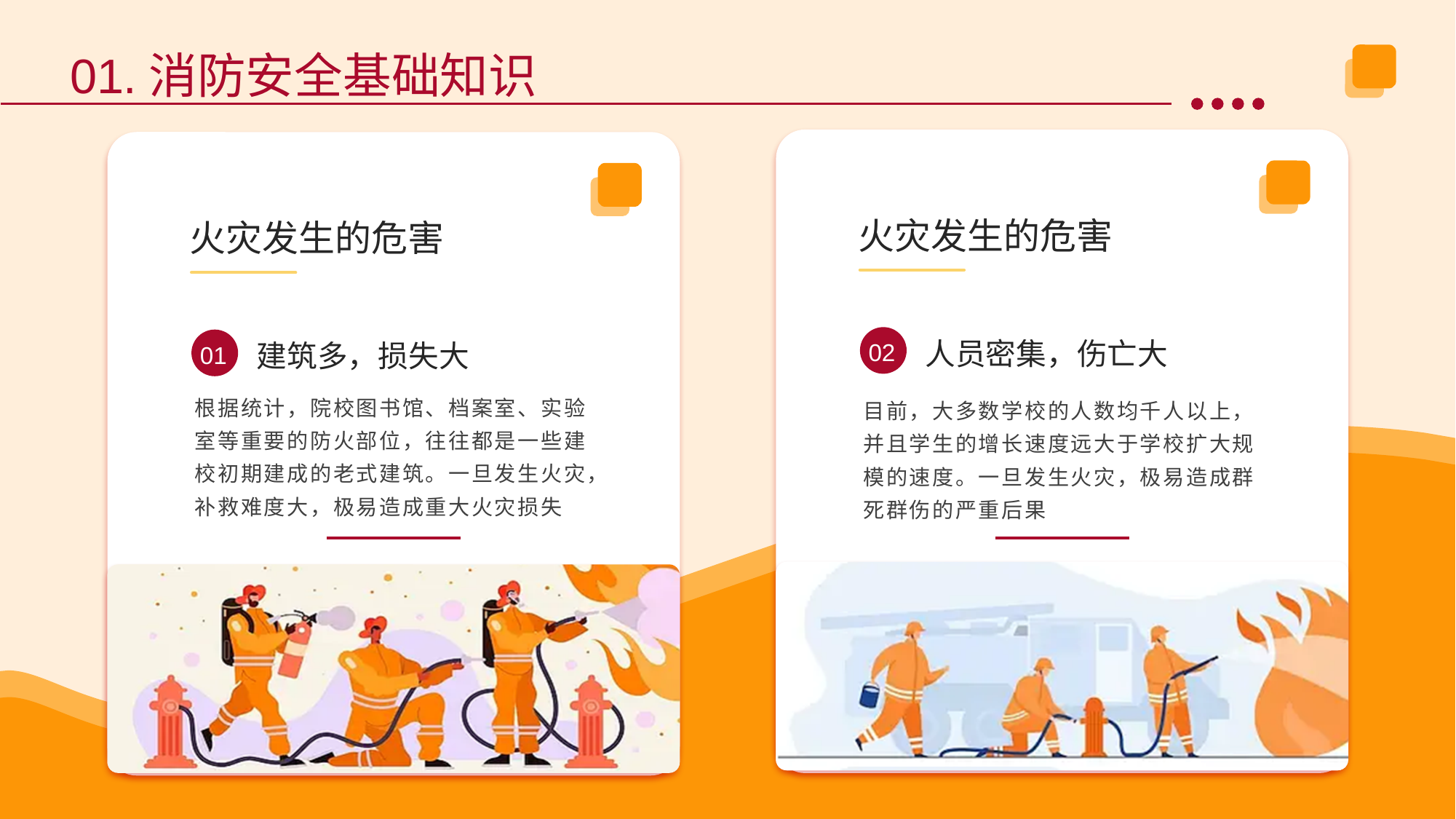

01.消防安全基础知识

火灾发生的危害
火灾发生的危害
人员密集，伤亡大

建筑多，损失大

02
01
根据统计，院校图书馆、档案室、实验室等重要的防火部位，往往都是一些建校初期建成的老式建筑。一旦发生火灾，补救难度大，极易造成重大火灾损失
目前，大多数学校的人数均千人以上，并且学生的增长速度远大于学校扩大规模的速度。一旦发生火灾，极易造成群死群伤的严重后果